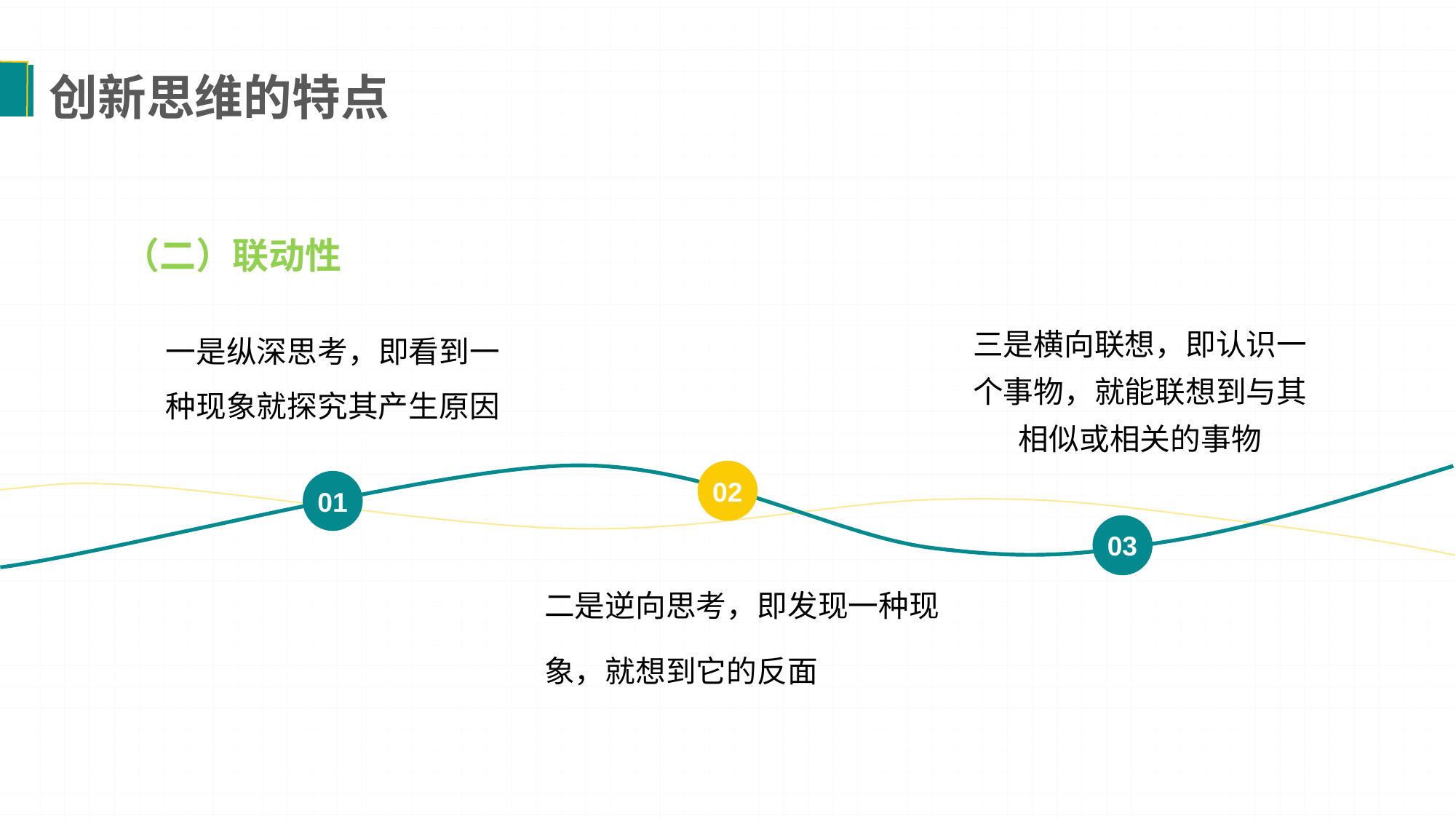

创新思维的特点

（二）联动性

一是纵深思考，即看到一种现象就探究其产生原因
三是横向联想，即认识一个事物，就能联想到与其相似或相关的事物

02
01

03
二是逆向思考，即发现一种现象，就想到它的反面